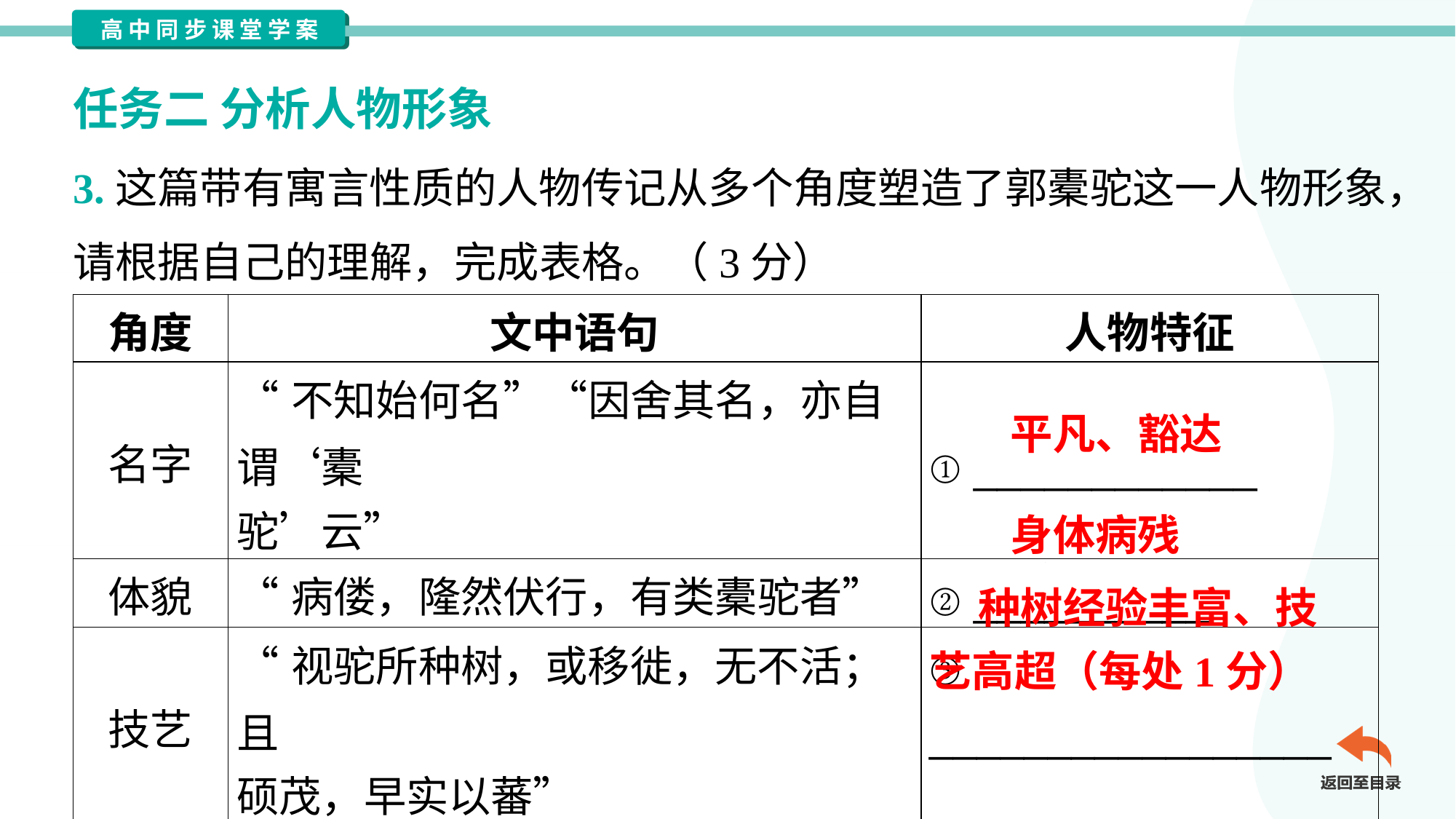

任务二 分析人物形象
3.这篇带有寓言性质的人物传记从多个角度塑造了郭橐驼这一人物形象，
请根据自己的理解，完成表格。（3分）
| 角度 | 文中语句 | 人物特征 |
| --- | --- | --- |
| 名字 | “不知始何名”“因舍其名，亦自谓‘橐 驼’云” | ① \_\_\_\_\_\_\_\_\_\_\_\_ |
| 体貌 | “病偻，隆然伏行，有类橐驼者” | ② \_\_\_\_\_\_\_\_\_\_ |
| 技艺 | “视驼所种树，或移徙，无不活；且 硕茂，早实以蕃” | ③ \_\_\_\_\_\_\_\_\_\_\_\_\_\_\_\_\_ \_\_\_\_\_\_\_\_\_\_\_\_\_\_\_\_\_\_ |
平凡、豁达
身体病残
    种树经验丰富、技
艺高超（每处1分）